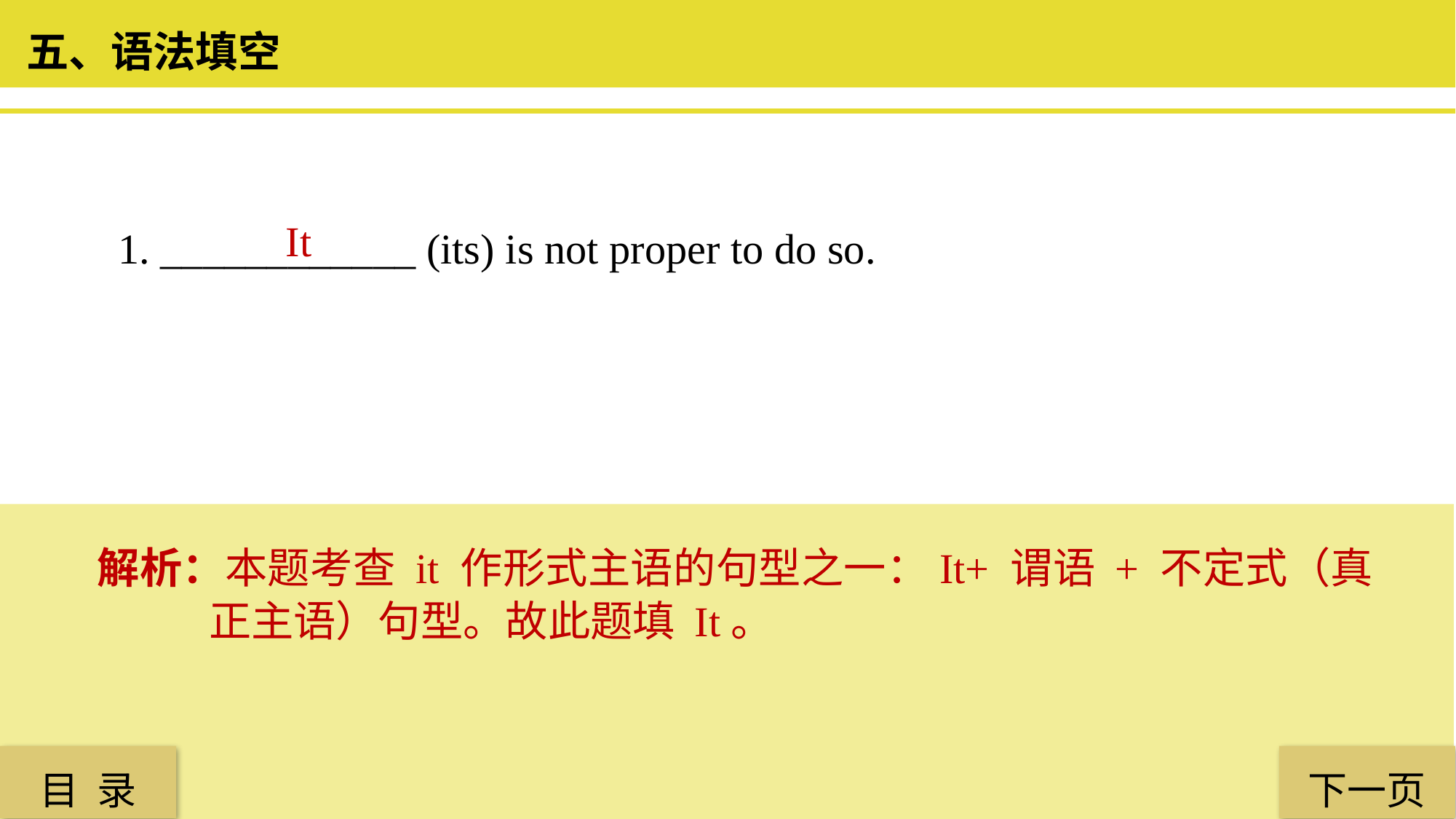

五、语法填空
1. ____________ (its) is not proper to do so.
 It
解析：本题考查 it 作形式主语的句型之一：It+ 谓语 + 不定式（真正主语）句型。故此题填 It。